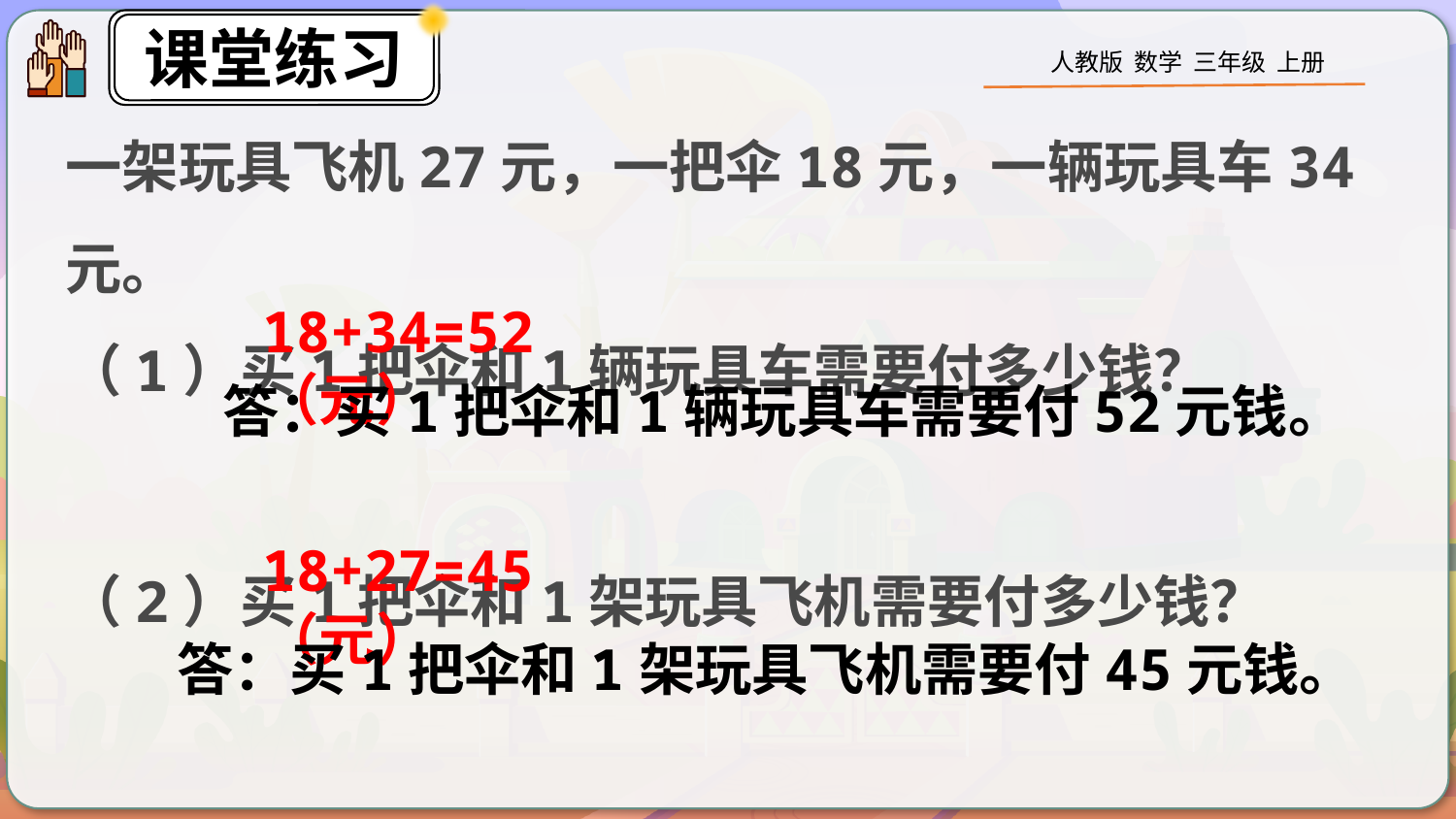

一架玩具飞机27元，一把伞18元，一辆玩具车34元。
（1）买1把伞和1辆玩具车需要付多少钱？

（2）买1把伞和1架玩具飞机需要付多少钱？
18+34=52（元）
答：买1把伞和1辆玩具车需要付52元钱。
18+27=45（元）
答：买1把伞和1架玩具飞机需要付45元钱。